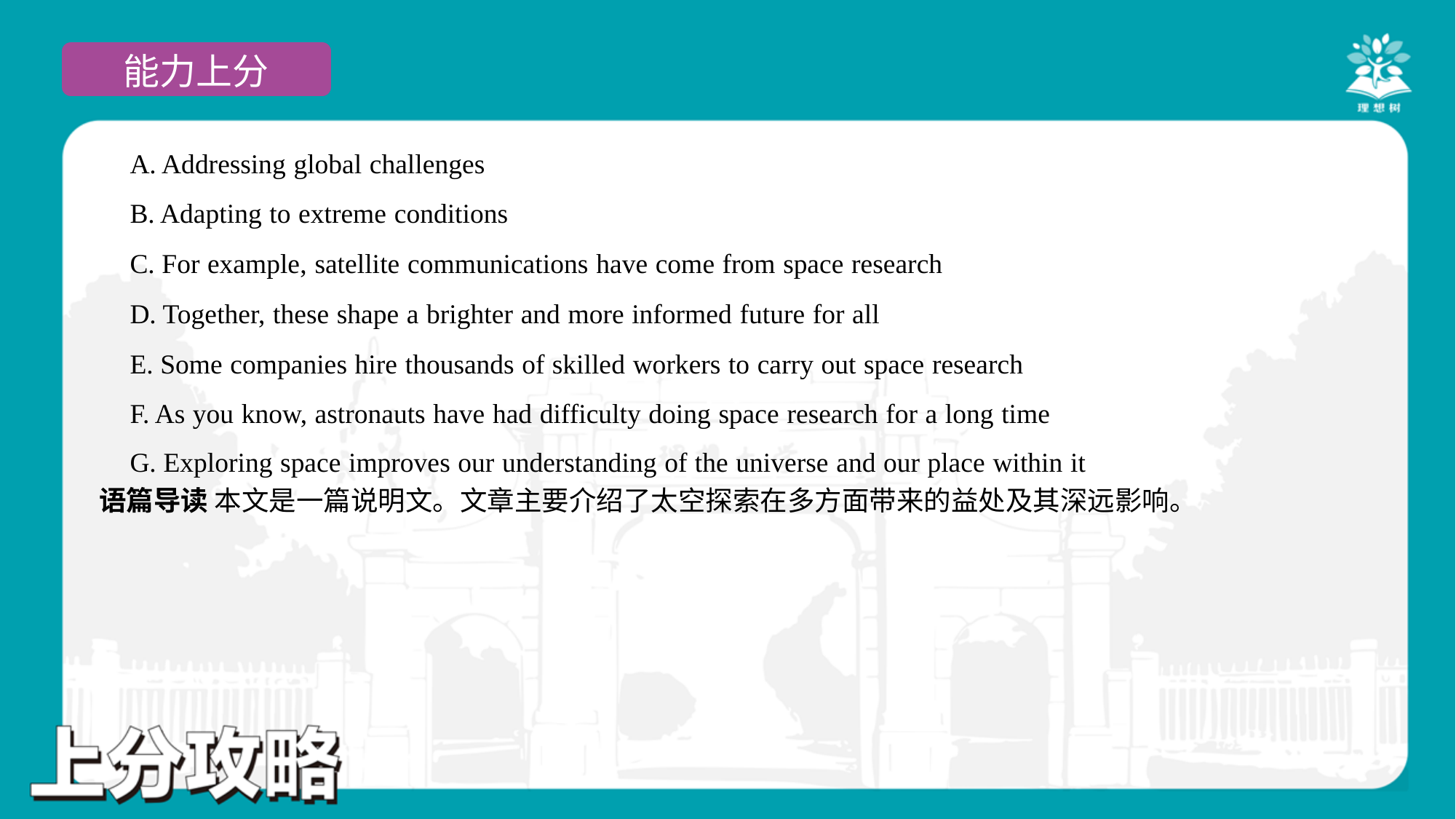

A. Addressing global challenges
    B. Adapting to extreme conditions
    C. For example, satellite communications have come from space research
    D. Together, these shape a brighter and more informed future for all
    E. Some companies hire thousands of skilled workers to carry out space research
    F. As you know, astronauts have had difficulty doing space research for a long time
    G. Exploring space improves our understanding of the universe and our place within it#7
语篇导读 本文是一篇说明文。文章主要介绍了太空探索在多方面带来的益处及其深远影响。